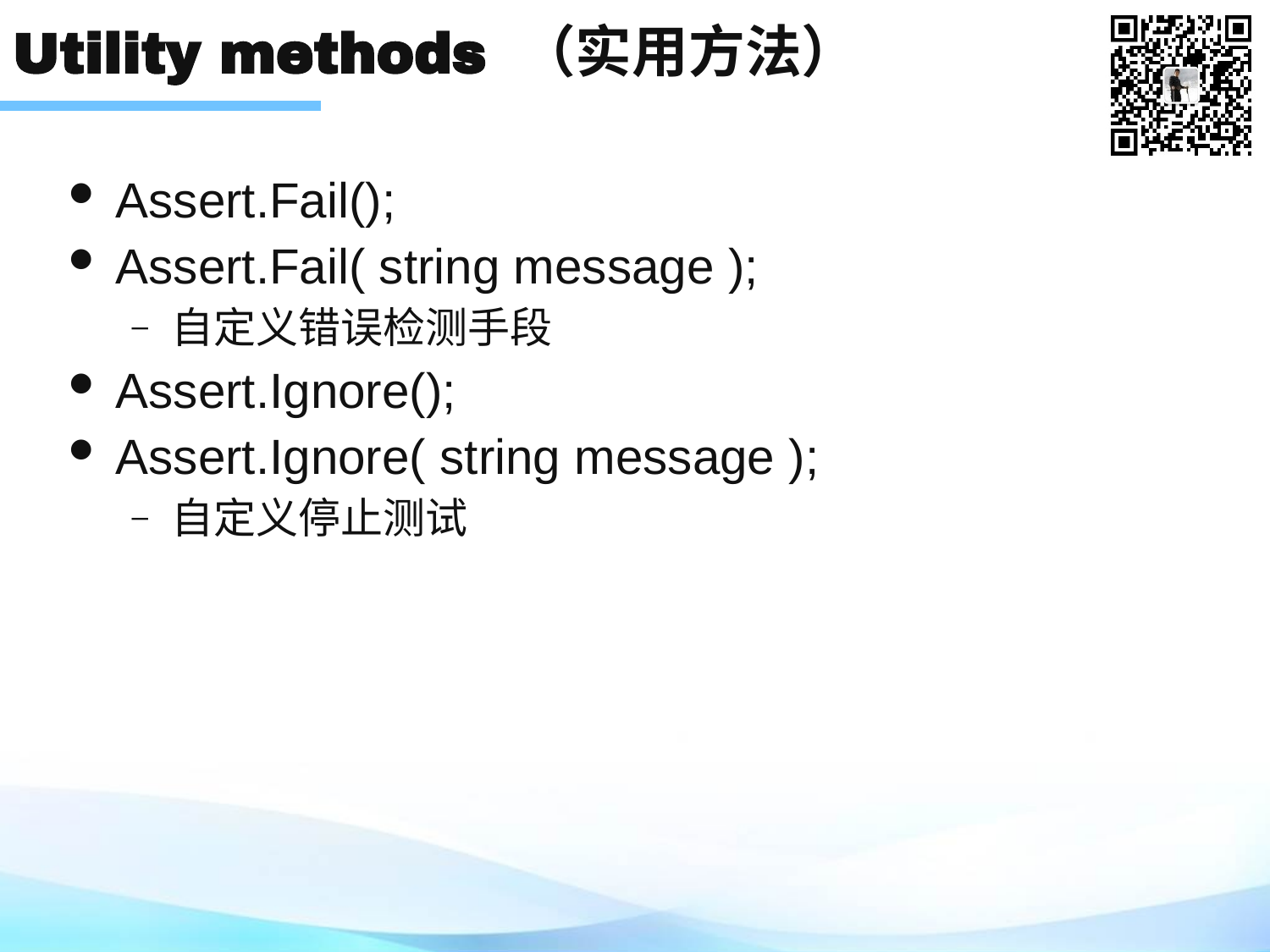

# Utility methods （实用方法）
Assert.Fail();
Assert.Fail( string message );
自定义错误检测手段
Assert.Ignore();
Assert.Ignore( string message );
自定义停止测试